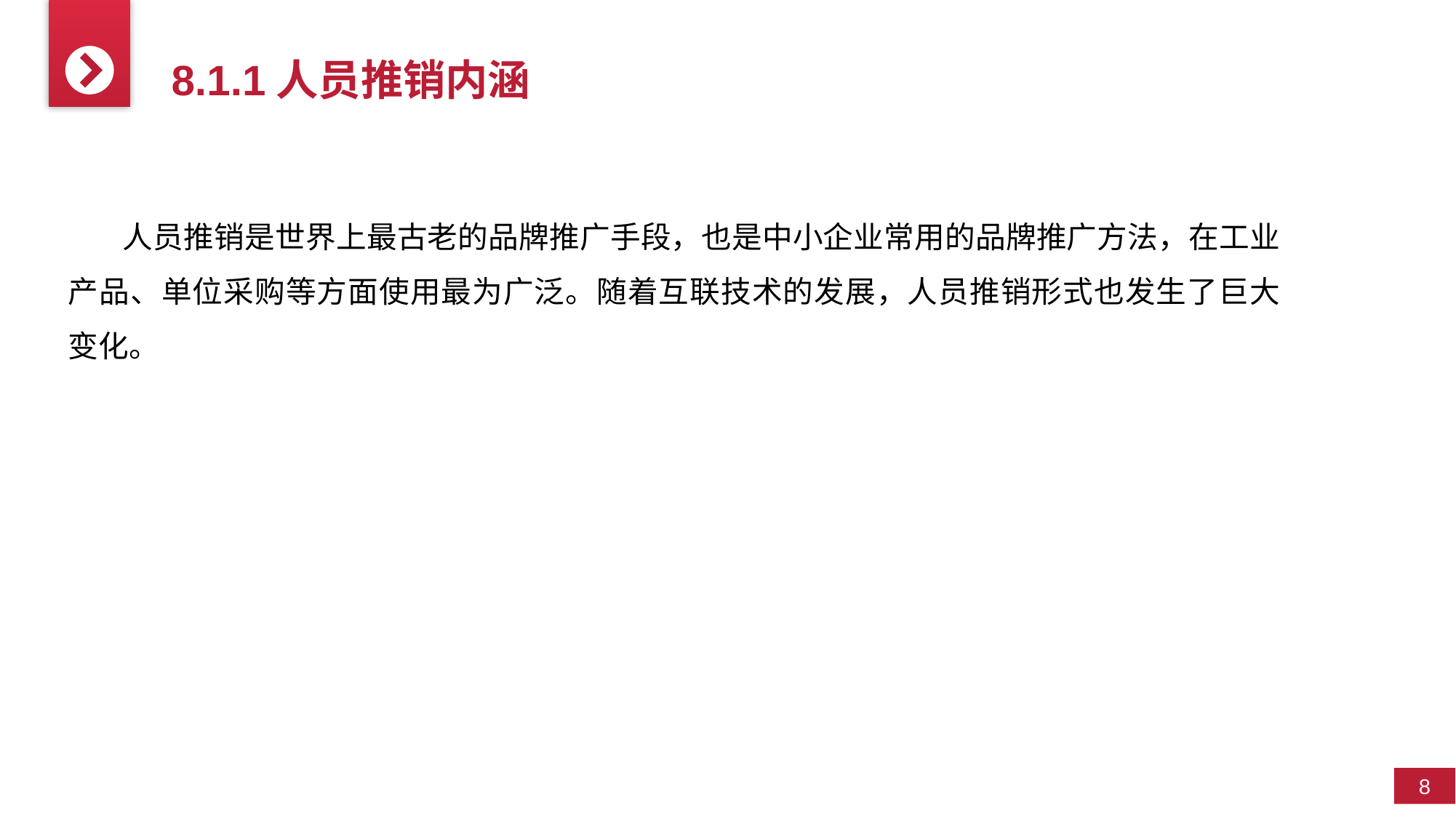

8.1.1人员推销内涵
人员推销是世界上最古老的品牌推广手段，也是中小企业常用的品牌推广方法，在工业产品、单位采购等方面使用最为广泛。随着互联技术的发展，人员推销形式也发生了巨大变化。